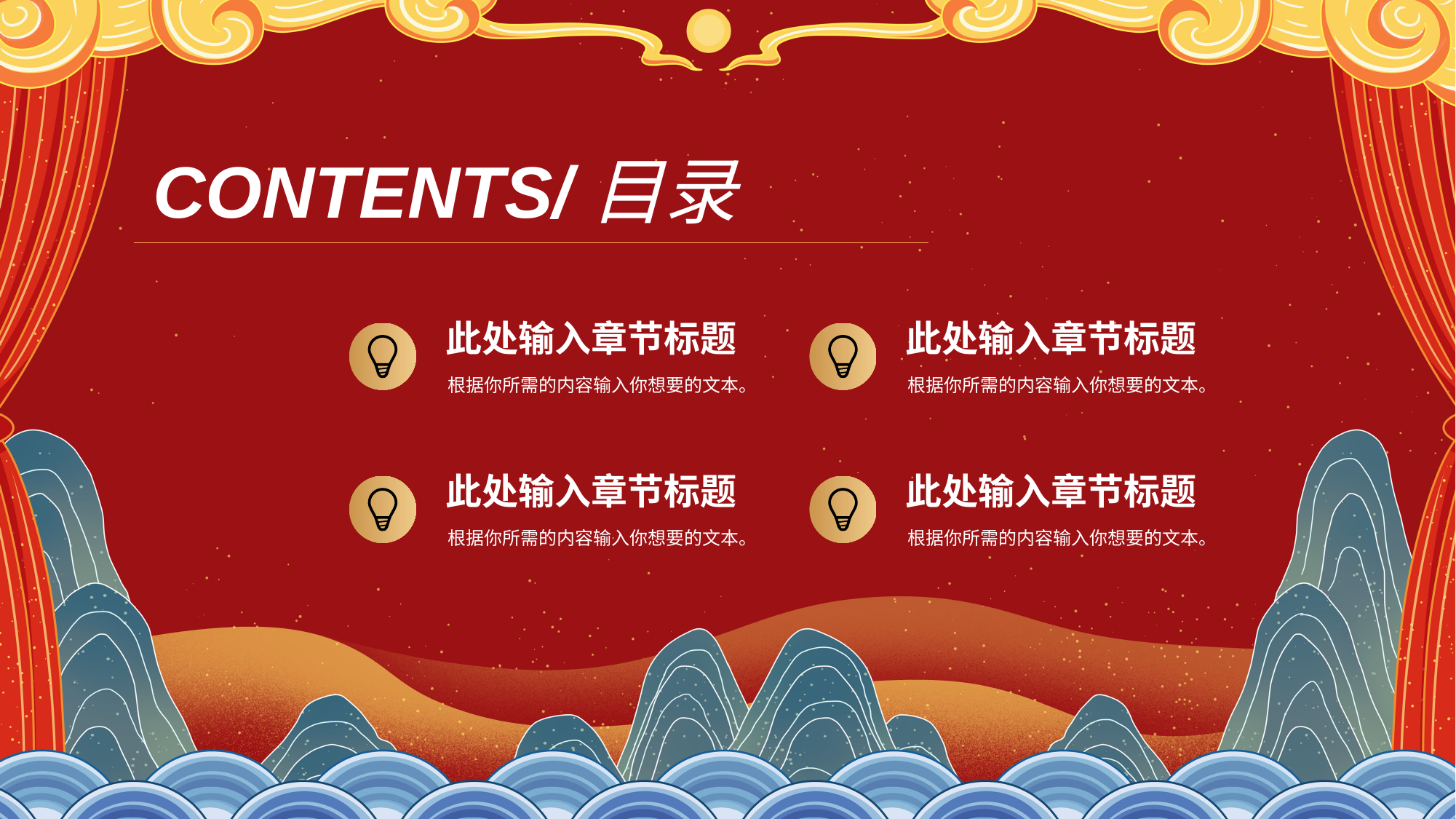

CONTENTS/目录
此处输入章节标题
根据你所需的内容输入你想要的文本。

此处输入章节标题
根据你所需的内容输入你想要的文本。

此处输入章节标题
根据你所需的内容输入你想要的文本。

此处输入章节标题
根据你所需的内容输入你想要的文本。